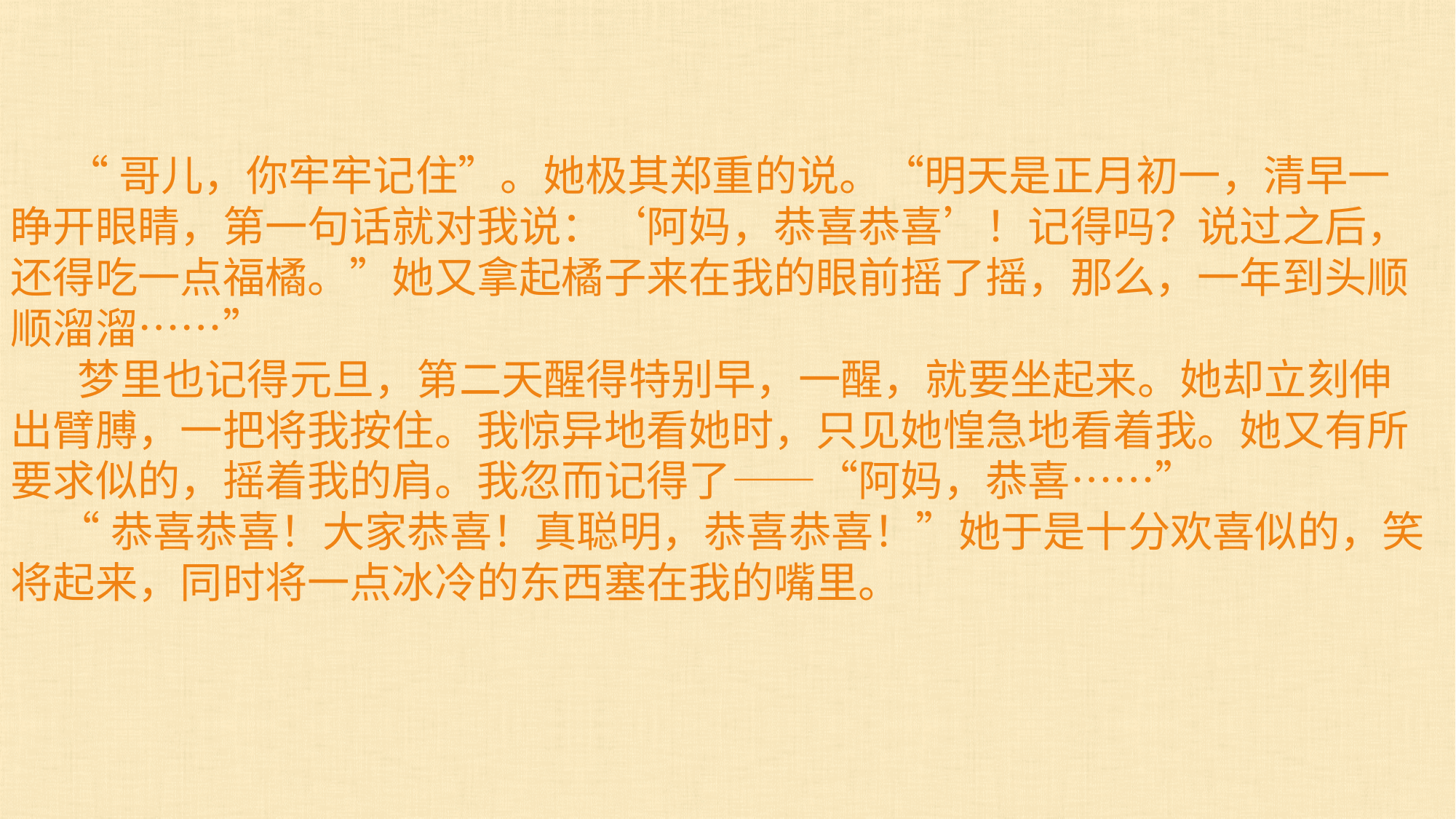

“哥儿，你牢牢记住”。她极其郑重的说。“明天是正月初一，清早一睁开眼睛，第一句话就对我说：‘阿妈，恭喜恭喜’！记得吗？说过之后，还得吃一点福橘。”她又拿起橘子来在我的眼前摇了摇，那么，一年到头顺顺溜溜……”
      梦里也记得元旦，第二天醒得特别早，一醒，就要坐起来。她却立刻伸出臂膊，一把将我按住。我惊异地看她时，只见她惶急地看着我。她又有所要求似的，摇着我的肩。我忽而记得了——“阿妈，恭喜……”
     “恭喜恭喜！大家恭喜！真聪明，恭喜恭喜！”她于是十分欢喜似的，笑将起来，同时将一点冰冷的东西塞在我的嘴里。